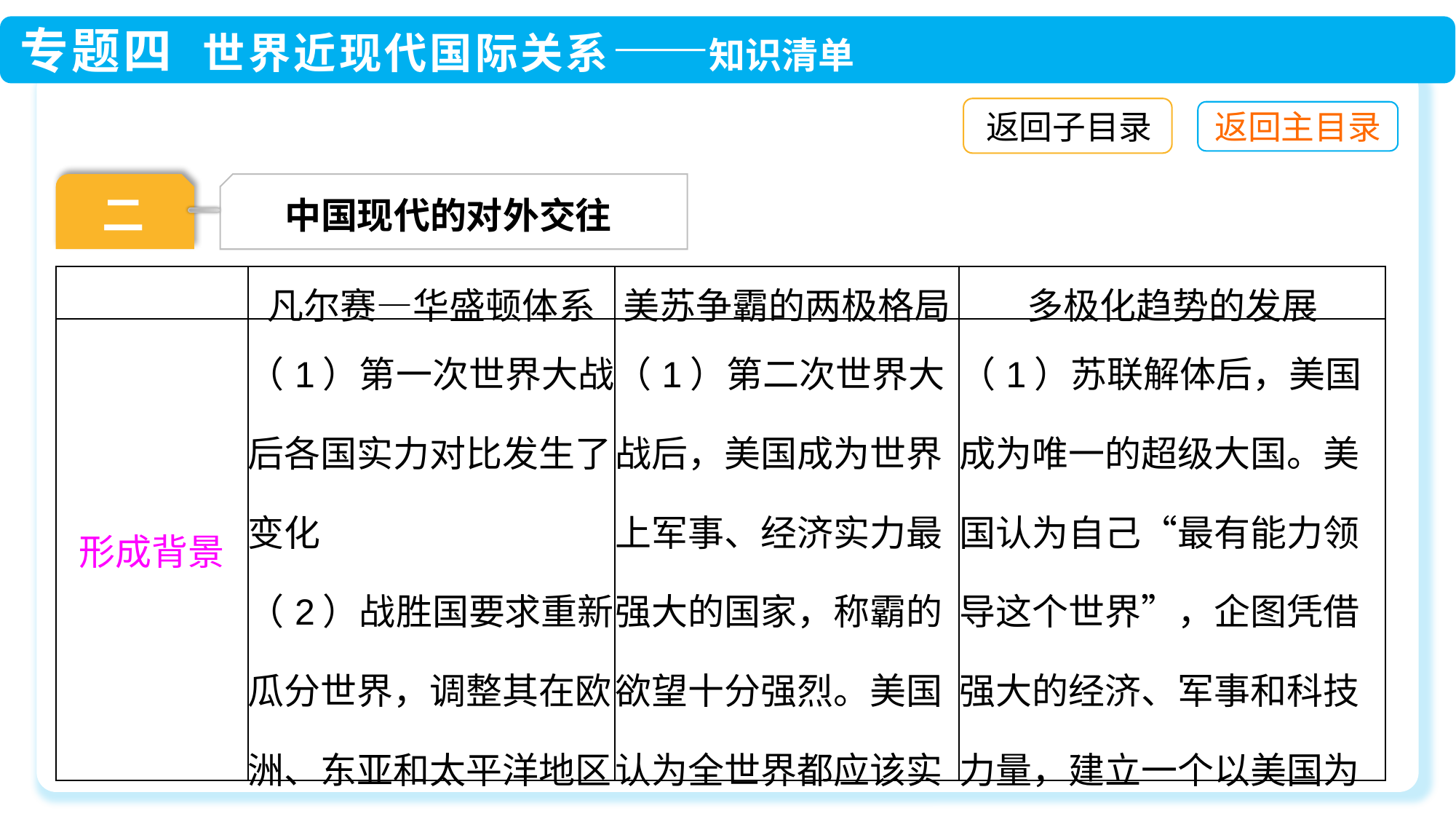

返回子目录
中国现代的对外交往
二

|  | 凡尔赛—华盛顿体系 | 美苏争霸的两极格局 | 多极化趋势的发展 |
| --- | --- | --- | --- |
| 形成背景 | （1）第一次世界大战后各国实力对比发生了变化 （2）战胜国要求重新瓜分世界，调整其在欧洲、东亚和太平洋地区的关系 | （1）第二次世界大战后，美国成为世界上军事、经济实力最强大的国家，称霸的欲望十分强烈。美国认为全世界都应该实行和它一样的制度 | （1）苏联解体后，美国成为唯一的超级大国。美国认为自己“最有能力领导这个世界”，企图凭借强大的经济、军事和科技力量，建立一个以美国为主导的“单极世界” |